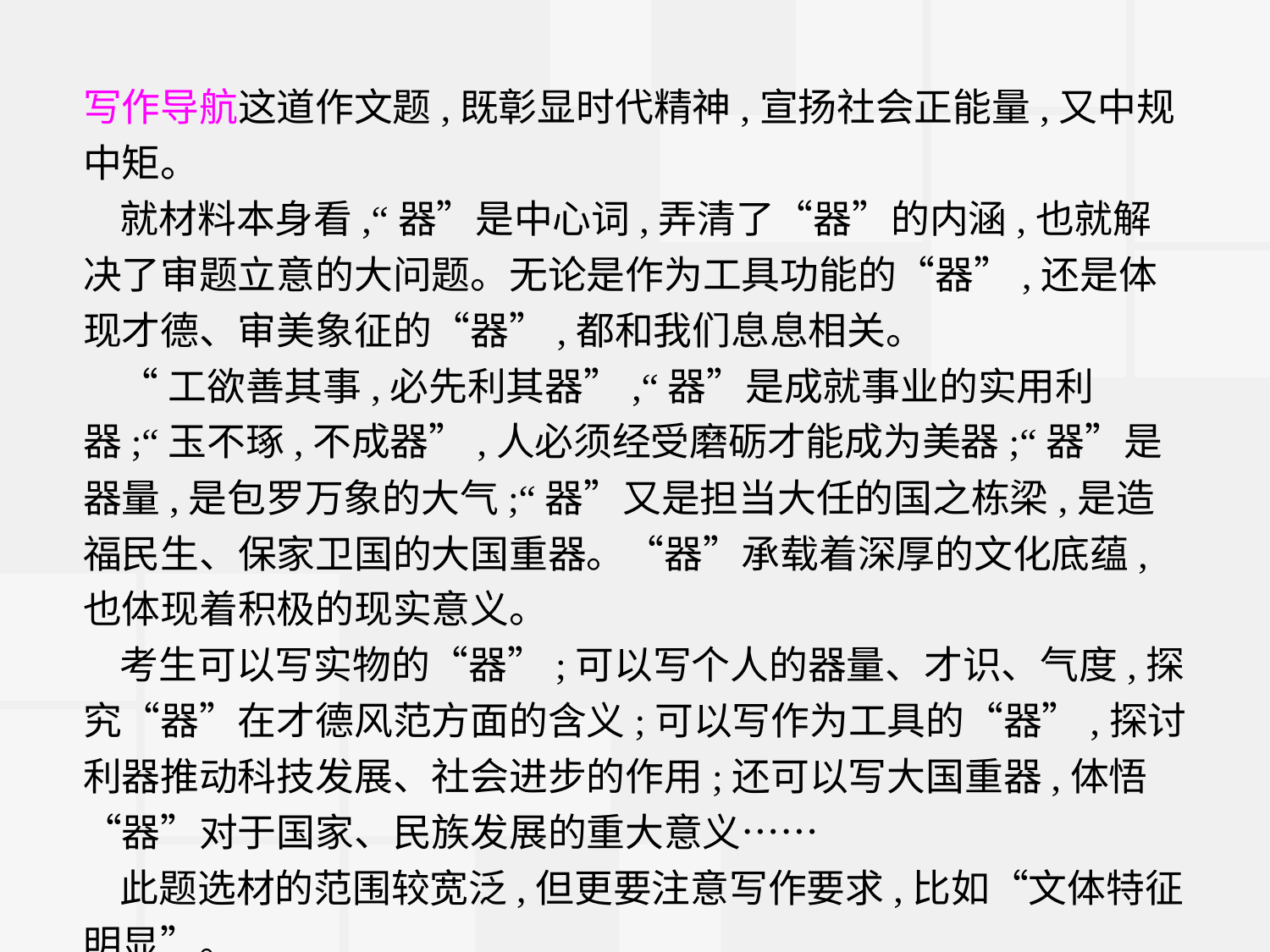

写作导航这道作文题,既彰显时代精神,宣扬社会正能量,又中规中矩。
就材料本身看,“器”是中心词,弄清了“器”的内涵,也就解决了审题立意的大问题。无论是作为工具功能的“器”,还是体现才德、审美象征的“器”,都和我们息息相关。
“工欲善其事,必先利其器”,“器”是成就事业的实用利器;“玉不琢,不成器”,人必须经受磨砺才能成为美器;“器”是器量,是包罗万象的大气;“器”又是担当大任的国之栋梁,是造福民生、保家卫国的大国重器。“器”承载着深厚的文化底蕴,也体现着积极的现实意义。
考生可以写实物的“器”;可以写个人的器量、才识、气度,探究“器”在才德风范方面的含义;可以写作为工具的“器”,探讨利器推动科技发展、社会进步的作用;还可以写大国重器,体悟“器”对于国家、民族发展的重大意义……
此题选材的范围较宽泛,但更要注意写作要求,比如“文体特征明显”。